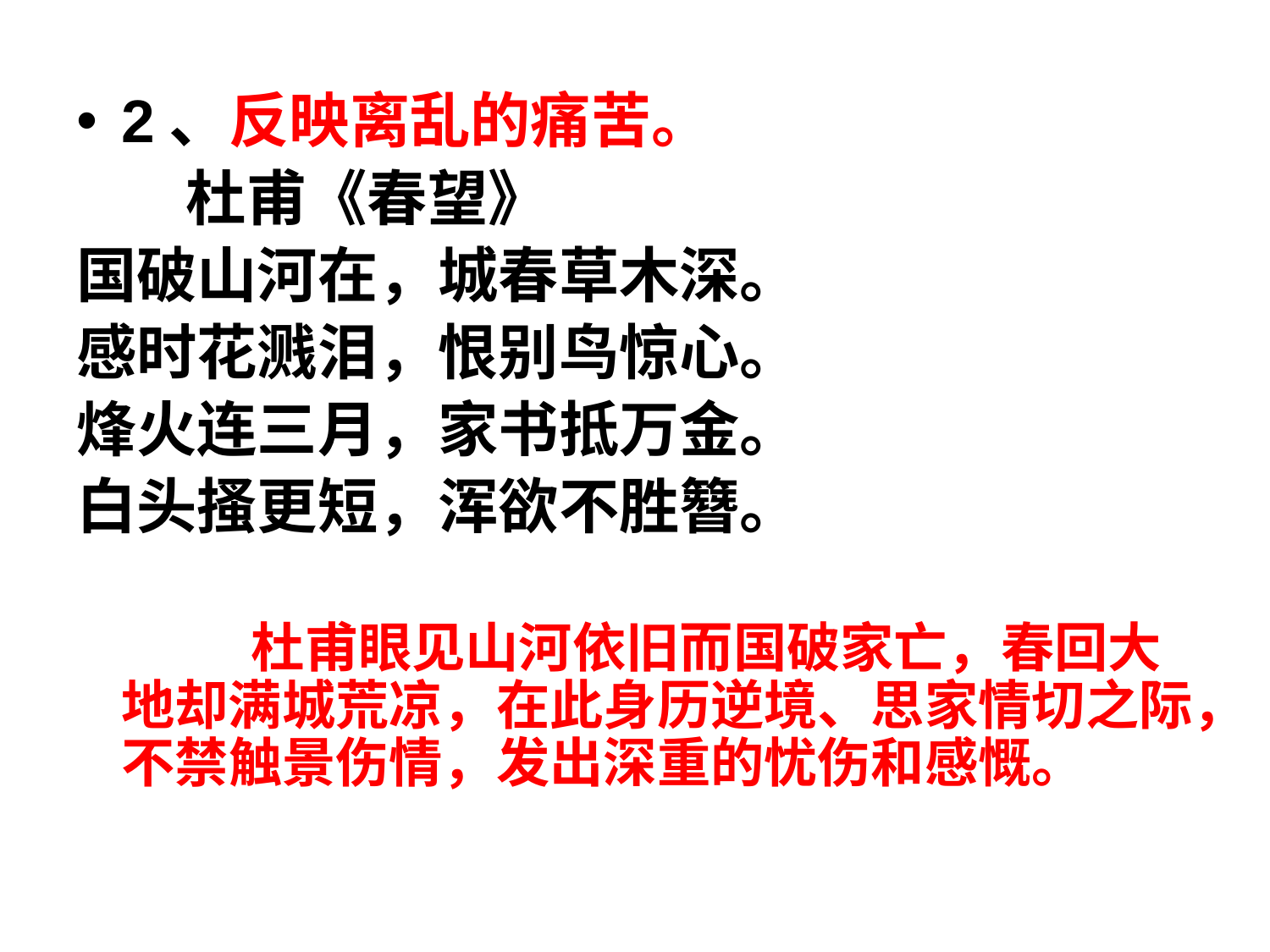

2、反映离乱的痛苦。
       杜甫《春望》
国破山河在，城春草木深。
感时花溅泪，恨别鸟惊心。
烽火连三月，家书抵万金。
白头搔更短，浑欲不胜簪。

           杜甫眼见山河依旧而国破家亡，春回大地却满城荒凉，在此身历逆境、思家情切之际，不禁触景伤情，发出深重的忧伤和感慨。